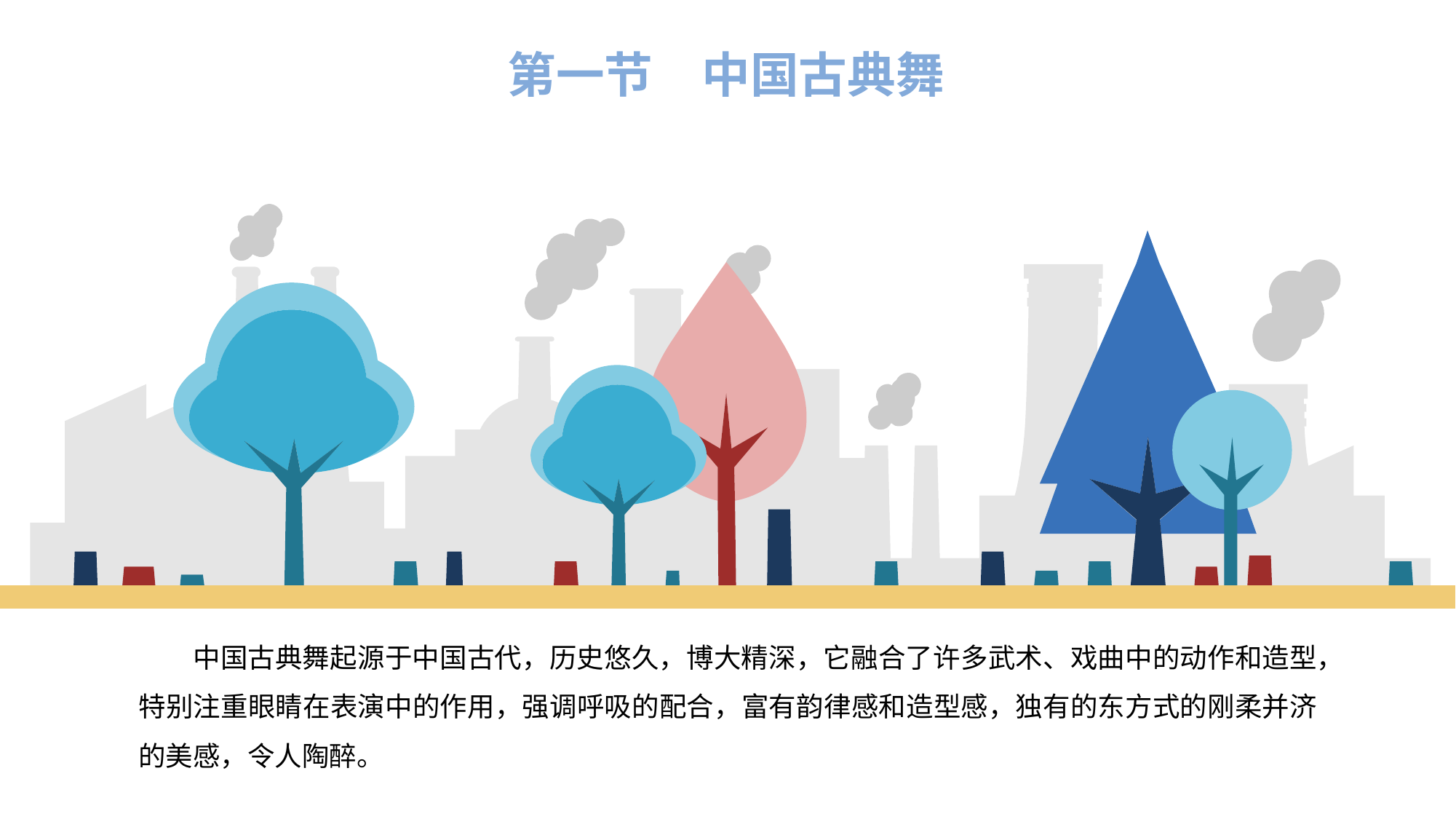

第一节　中国古典舞

中国古典舞起源于中国古代，历史悠久，博大精深，它融合了许多武术、戏曲中的动作和造型，特别注重眼睛在表演中的作用，强调呼吸的配合，富有韵律感和造型感，独有的东方式的刚柔并济的美感，令人陶醉。